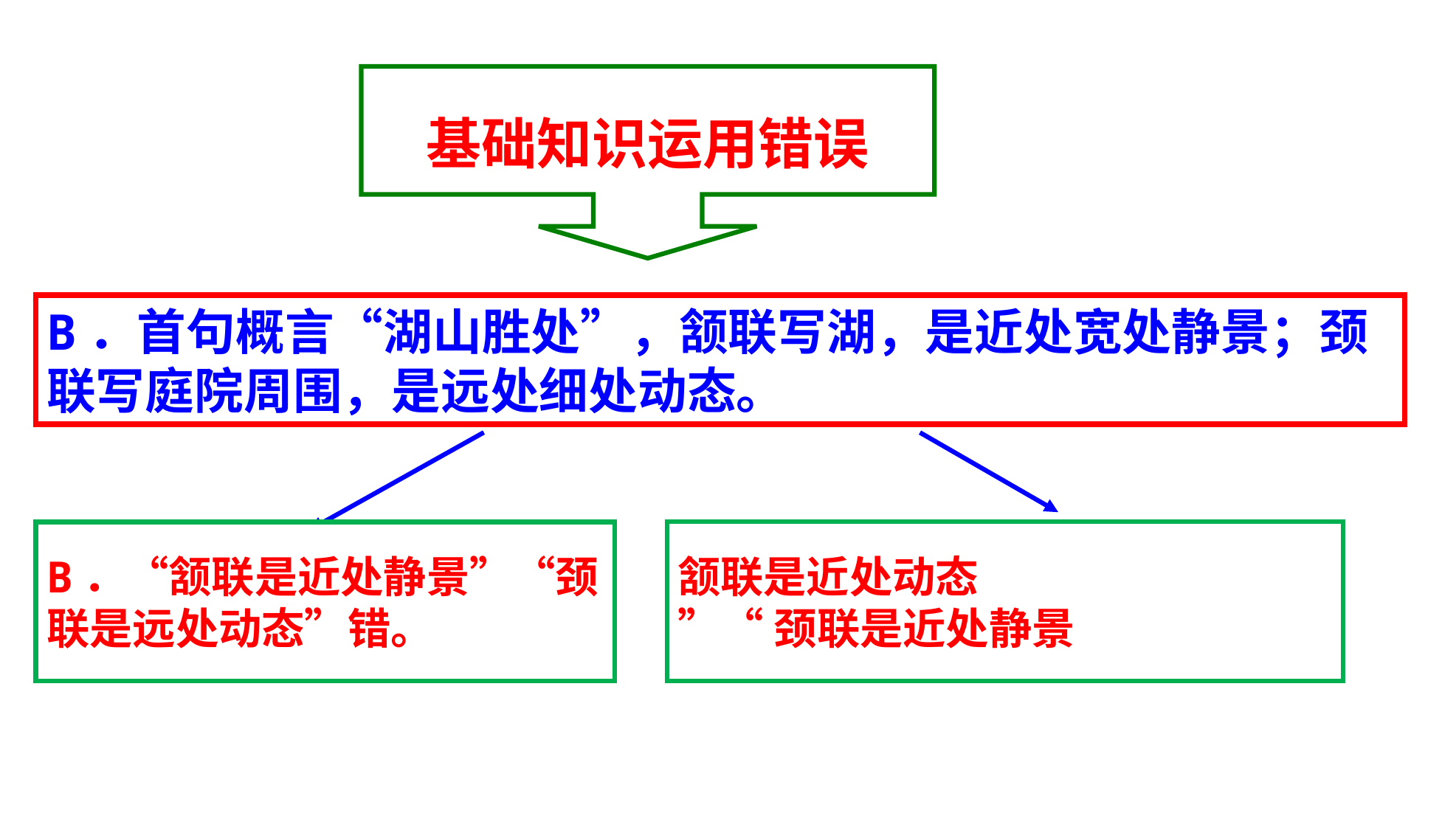

基础知识运用错误
B．首句概言“湖山胜处”，颔联写湖，是近处宽处静景；颈联写庭院周围，是远处细处动态。

颔联是近处动态
”“颈联是近处静景
B．“颔联是近处静景”“颈
联是远处动态”错。